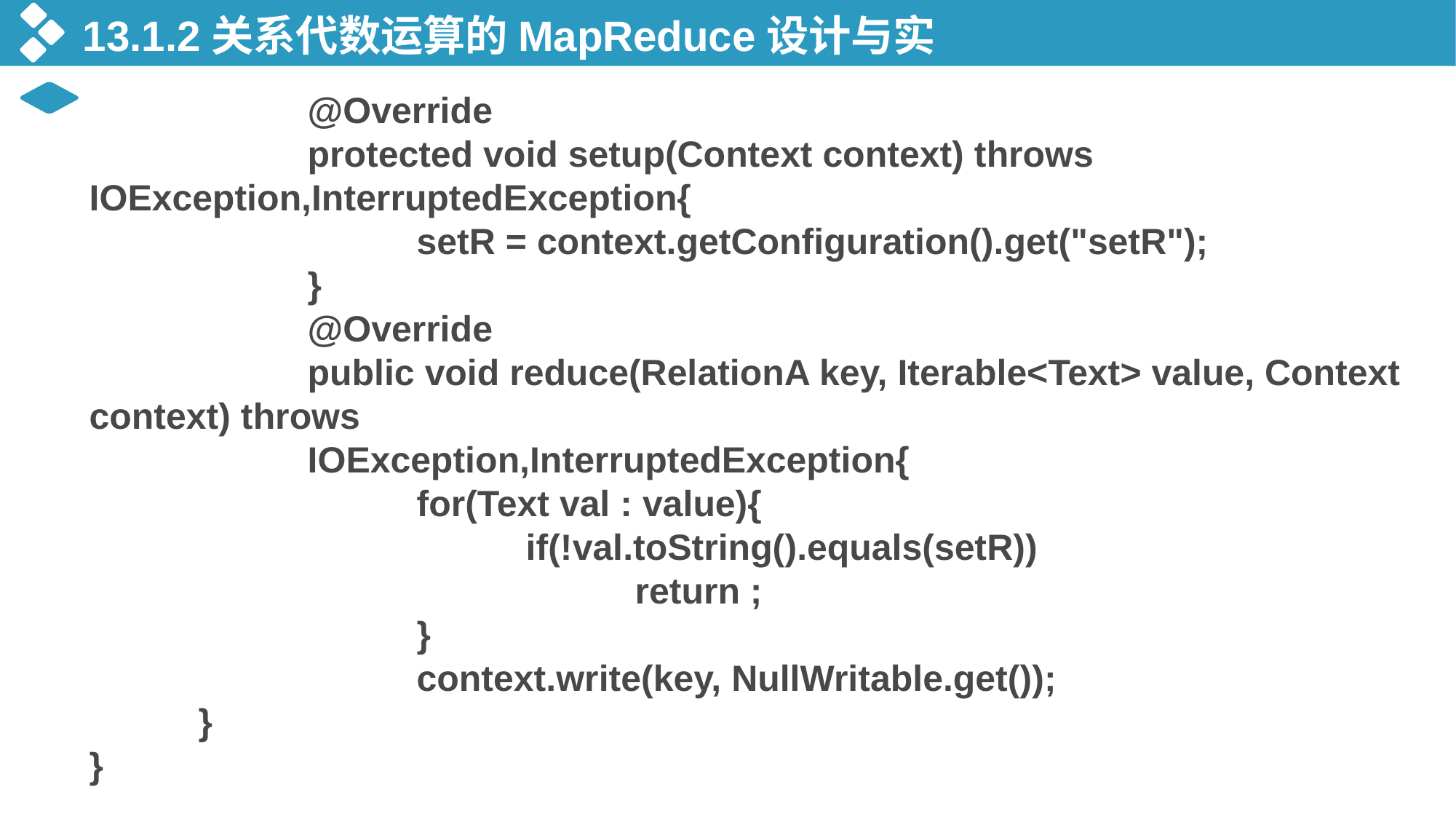

13.1.2关系代数运算的MapReduce设计与实现

        		@Override
		protected void setup(Context context) throws IOException,InterruptedException{
			setR = context.getConfiguration().get("setR");
		}
		@Override
		public void reduce(RelationA key, Iterable<Text> value, Context context) throws
		IOException,InterruptedException{
			for(Text val : value){
				if(!val.toString().equals(setR))
					return ;
			}
			context.write(key, NullWritable.get());
	}
}